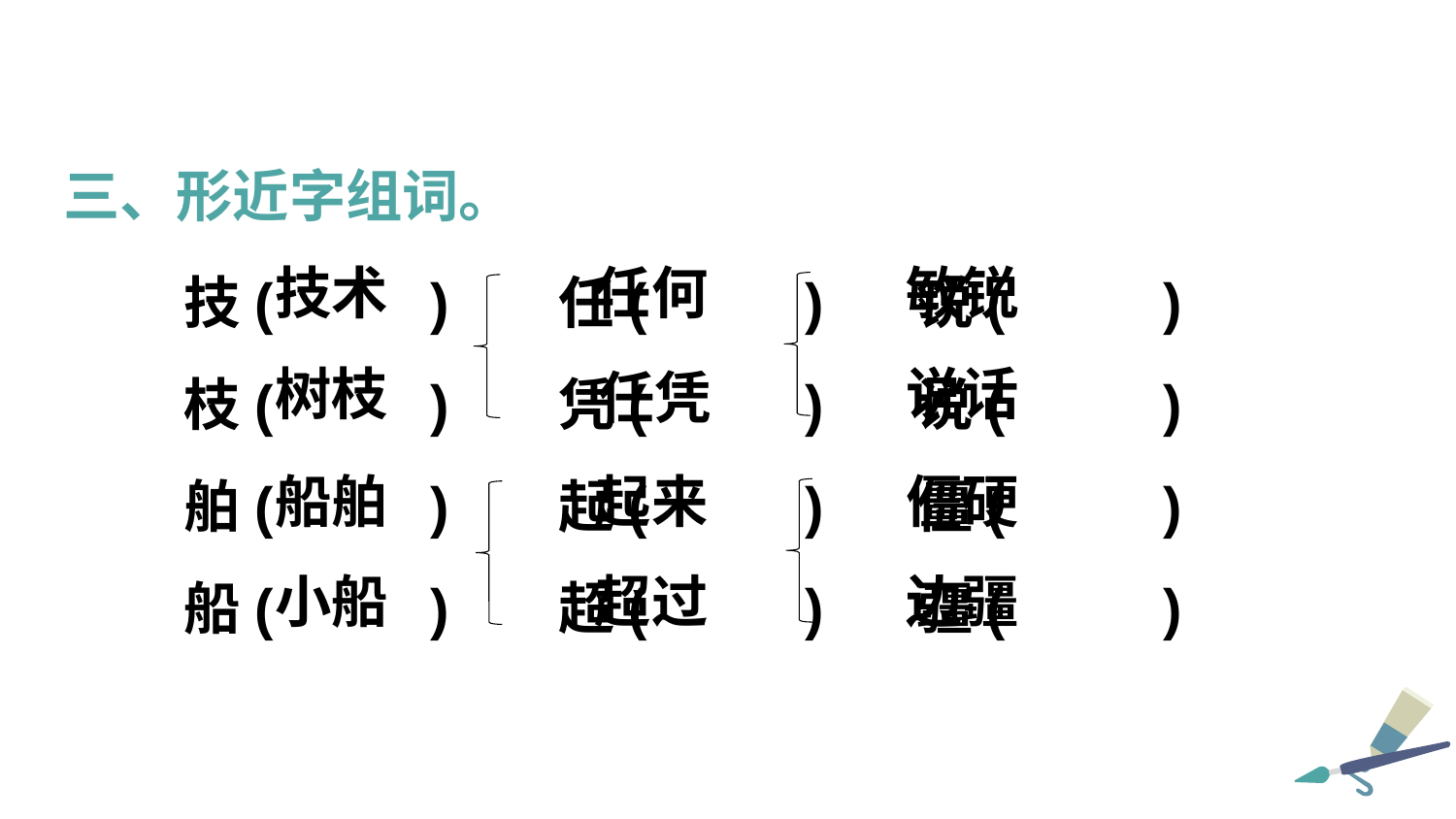

三、形近字组词。
技(          )      任(          )     锐(          )
枝(          )      凭(          )     说(          )
舶(          )      起(          )     僵(          )
船(          )      超(          )     疆(          )
技术
任何
敏锐

树枝
说话
任凭
船舶
起来
僵硬

小船
超过
边疆